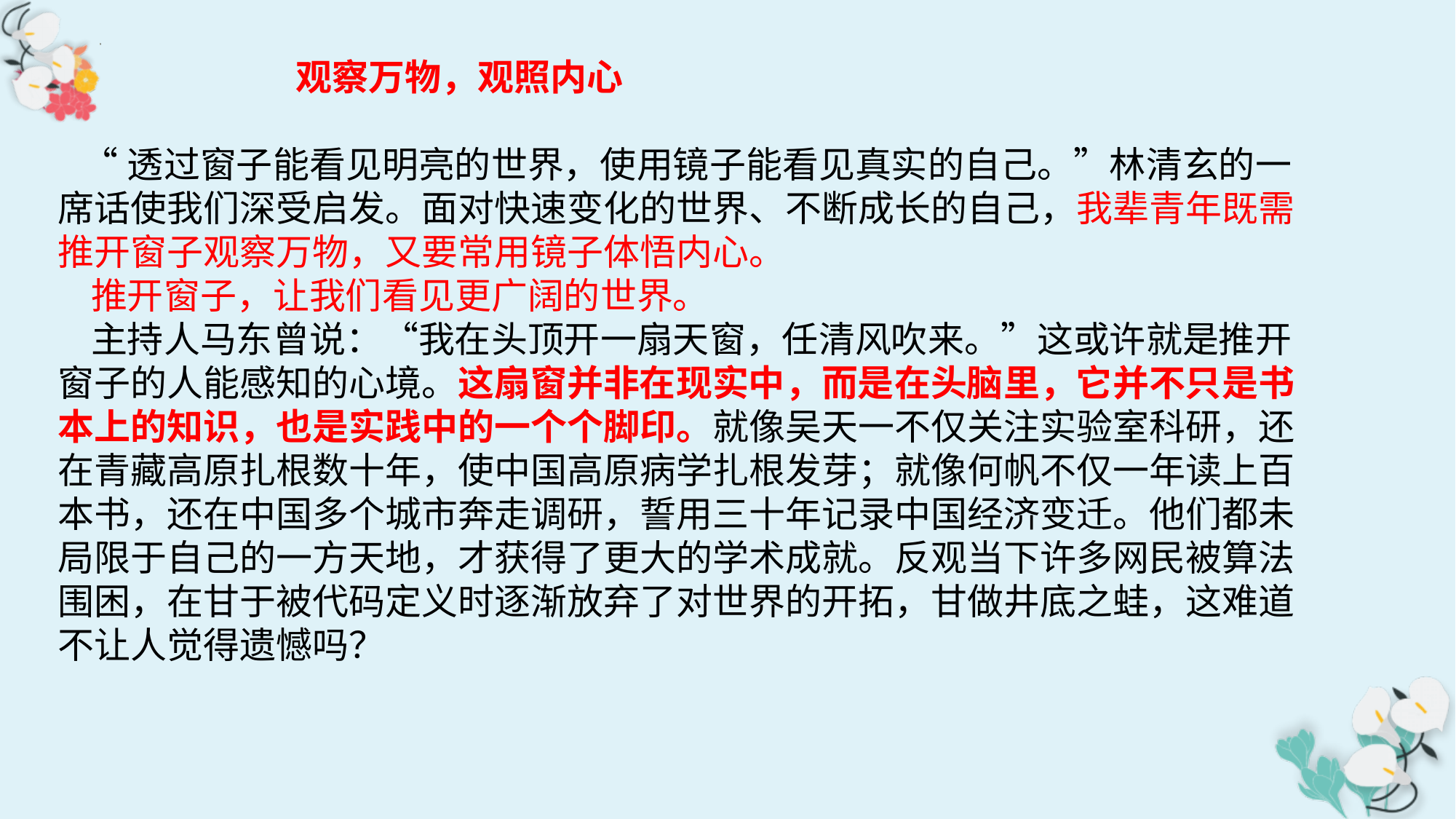

观察万物，观照内心

   “透过窗子能看见明亮的世界，使用镜子能看见真实的自己。”林清玄的一席话使我们深受启发。面对快速变化的世界、不断成长的自己，我辈青年既需推开窗子观察万物，又要常用镜子体悟内心。
   推开窗子，让我们看见更广阔的世界。
   主持人马东曾说：“我在头顶开一扇天窗，任清风吹来。”这或许就是推开窗子的人能感知的心境。这扇窗并非在现实中，而是在头脑里，它并不只是书本上的知识，也是实践中的一个个脚印。就像吴天一不仅关注实验室科研，还在青藏高原扎根数十年，使中国高原病学扎根发芽；就像何帆不仅一年读上百本书，还在中国多个城市奔走调研，誓用三十年记录中国经济变迁。他们都未局限于自己的一方天地，才获得了更大的学术成就。反观当下许多网民被算法围困，在甘于被代码定义时逐渐放弃了对世界的开拓，甘做井底之蛙，这难道不让人觉得遗憾吗？